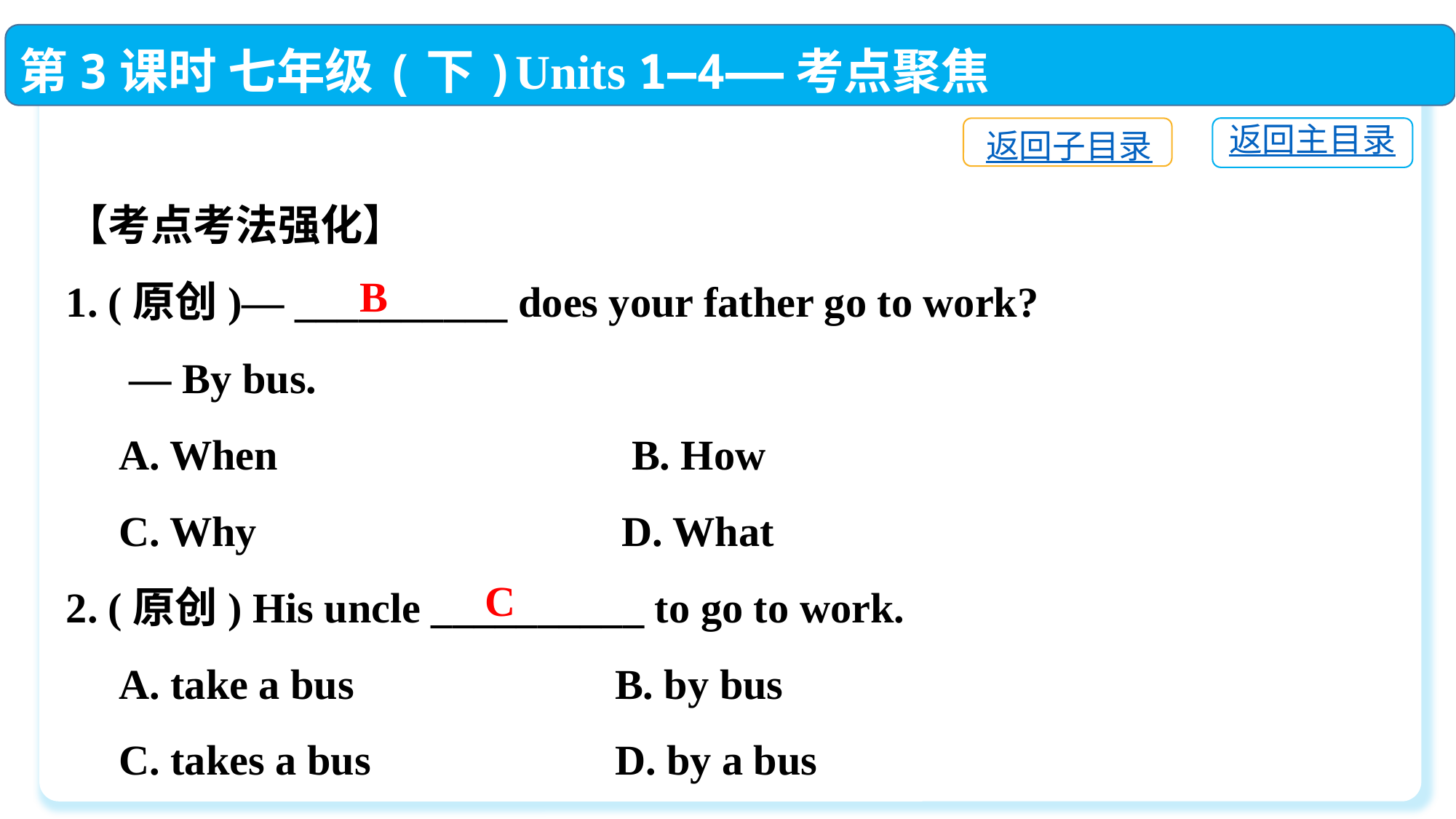

第3课时 七年级(下)Units 1—4——考点聚焦

返回主目录

返回子目录
【考点考法强化】
1. (原创)— __________ does your father go to work?
      — By bus.
     A. When　　　　　　	 B. How
     C. Why	                                D. What
2. (原创) His uncle __________ to go to work.
     A. take a bus	                     B. by bus
     C. takes a bus	                     D. by a bus

B
C